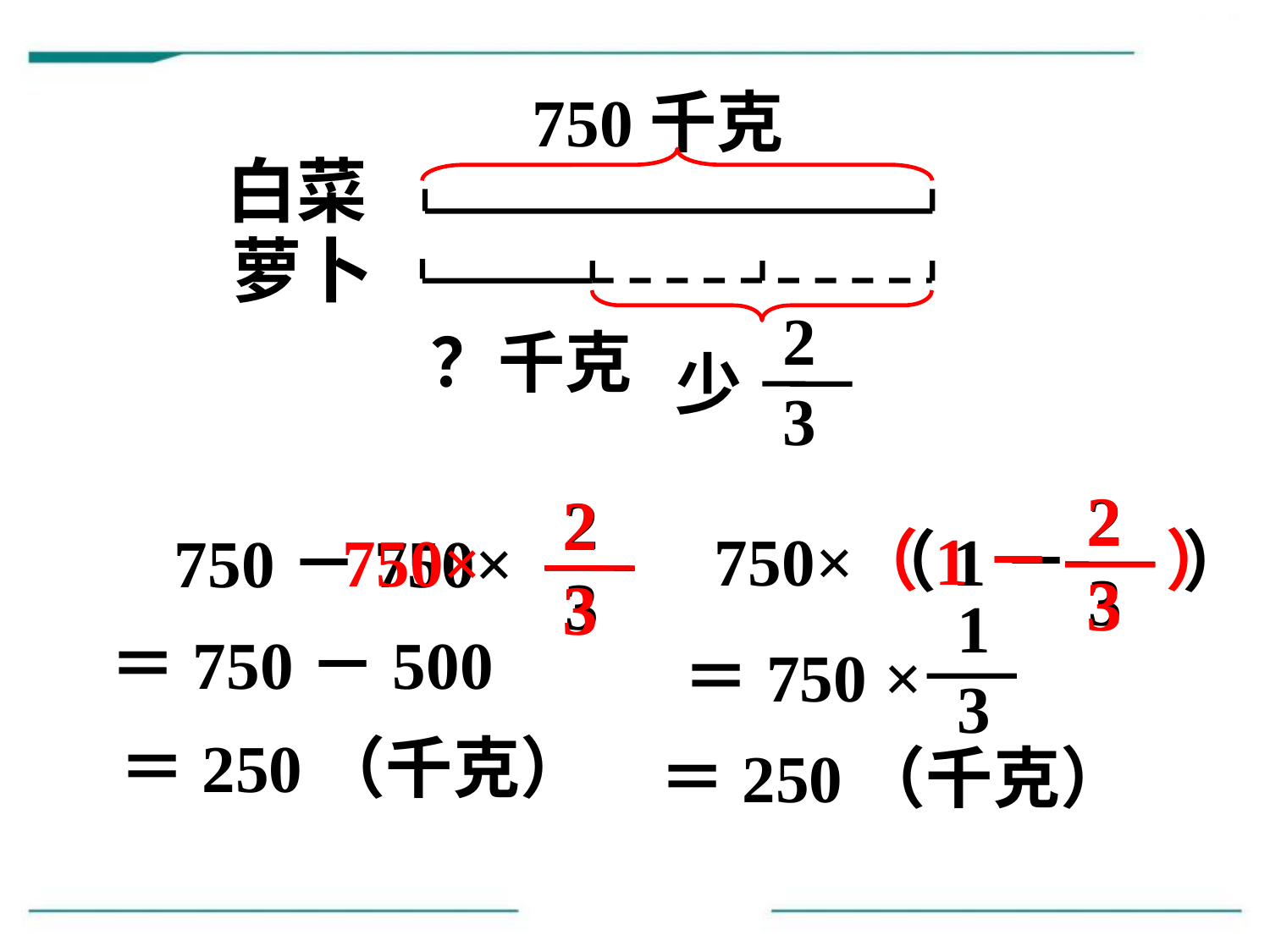

750千克
白菜

萝卜

2
3

少

？千克
2
3

               （1－   　）
2
3

    750×（1－   　）
＝750 ×
＝250（千克）
1
3

2
3

               750×
2
3

    750－750×
＝750－500
＝250（千克）